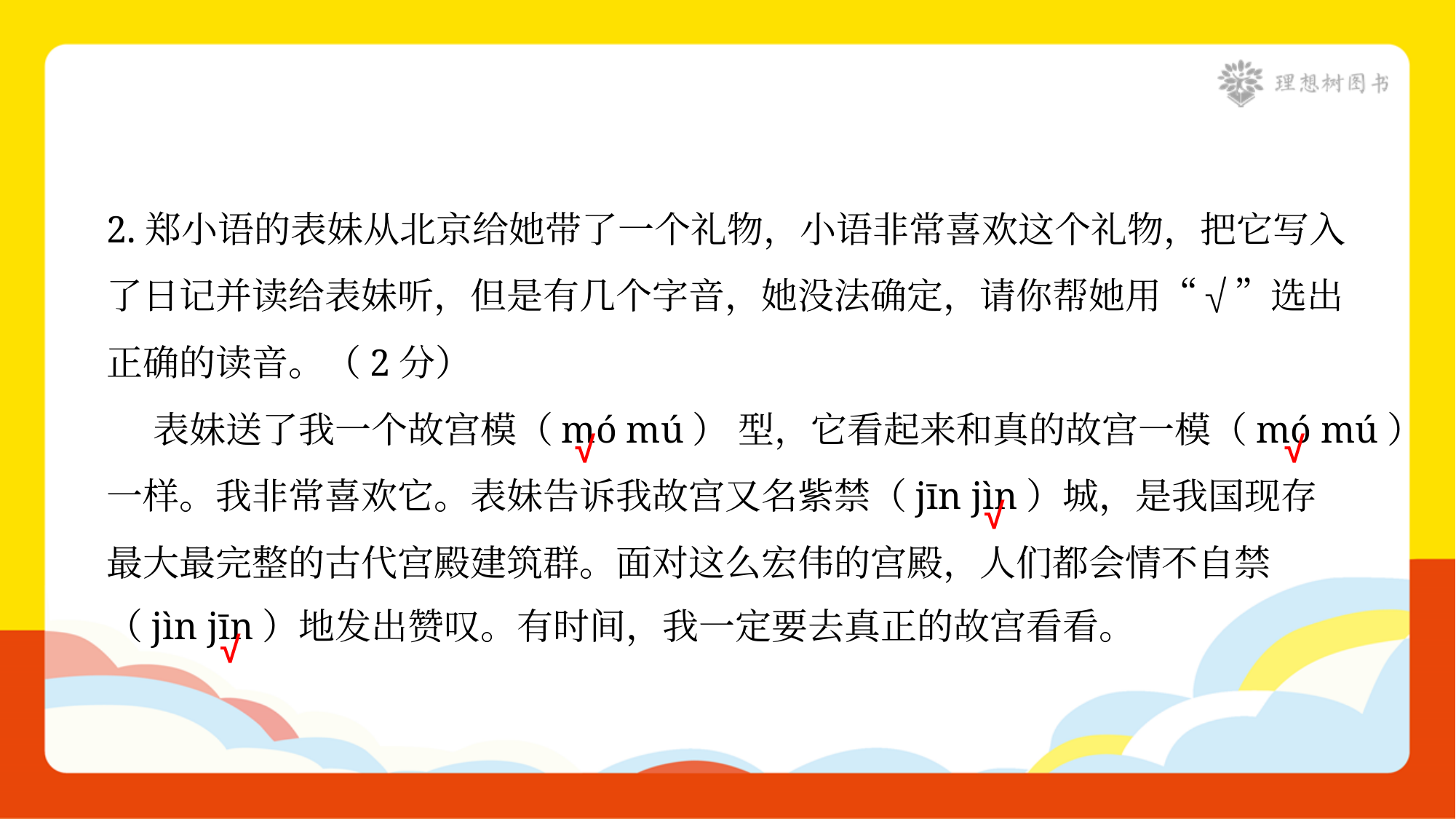

2.郑小语的表妹从北京给她带了一个礼物，小语非常喜欢这个礼物，把它写入
了日记并读给表妹听，但是有几个字音，她没法确定，请你帮她用“√”选出
正确的读音。（2分）
    表妹送了我一个故宫模（mó mú） 型，它看起来和真的故宫一模（mó mú）
一样。我非常喜欢它。表妹告诉我故宫又名紫禁（jīn jìn）城，是我国现存
最大最完整的古代宫殿建筑群。面对这么宏伟的宫殿，人们都会情不自禁
（jìn jīn）地发出赞叹。有时间，我一定要去真正的故宫看看。
√
√
√
√